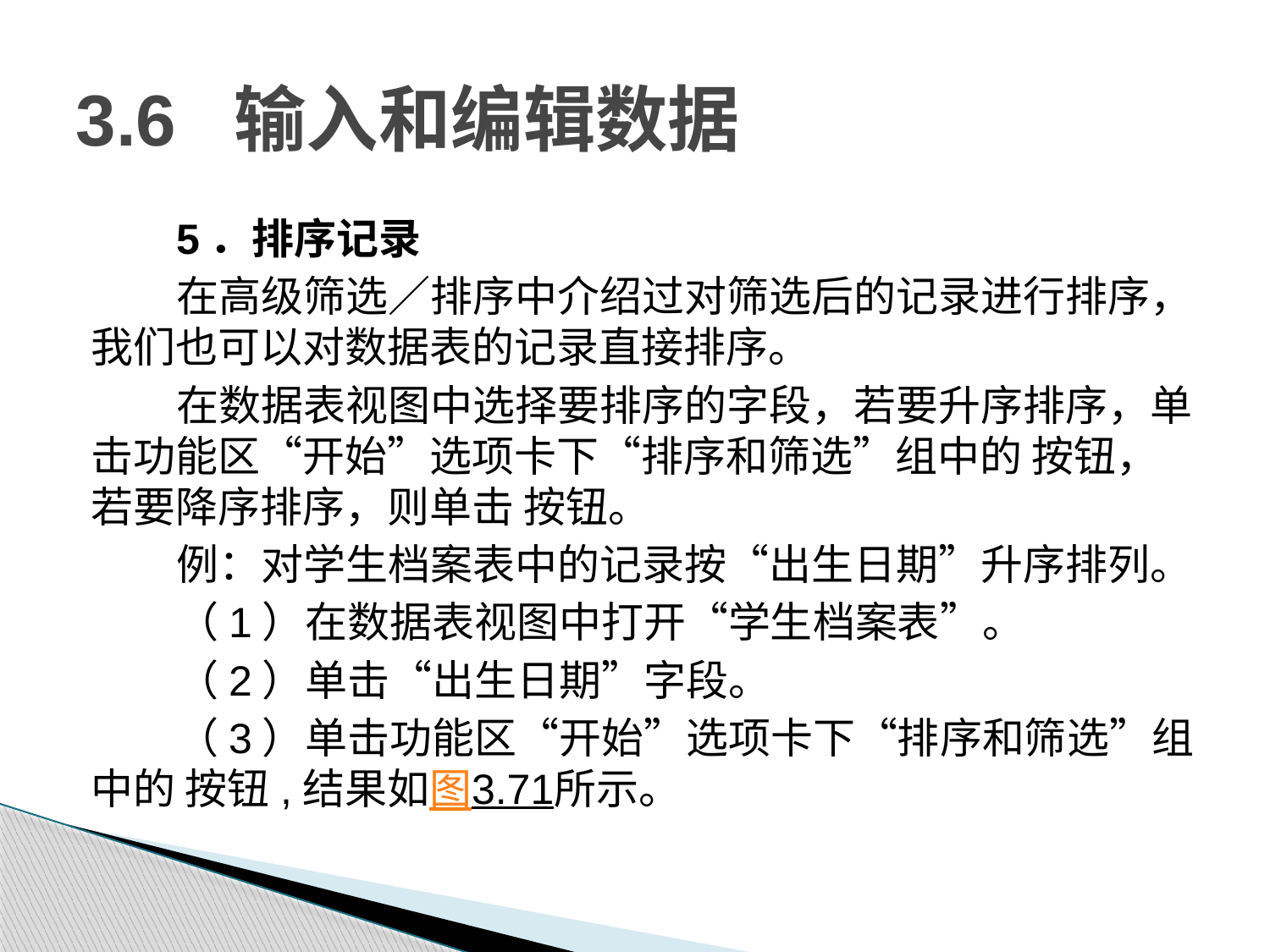

# 3.6  输入和编辑数据
5．排序记录
在高级筛选／排序中介绍过对筛选后的记录进行排序，我们也可以对数据表的记录直接排序。
在数据表视图中选择要排序的字段，若要升序排序，单击功能区“开始”选项卡下“排序和筛选”组中的 按钮，若要降序排序，则单击 按钮。
例：对学生档案表中的记录按“出生日期”升序排列。
（1）在数据表视图中打开“学生档案表”。
（2）单击“出生日期”字段。
（3）单击功能区“开始”选项卡下“排序和筛选”组中的 按钮,结果如图3.71所示。